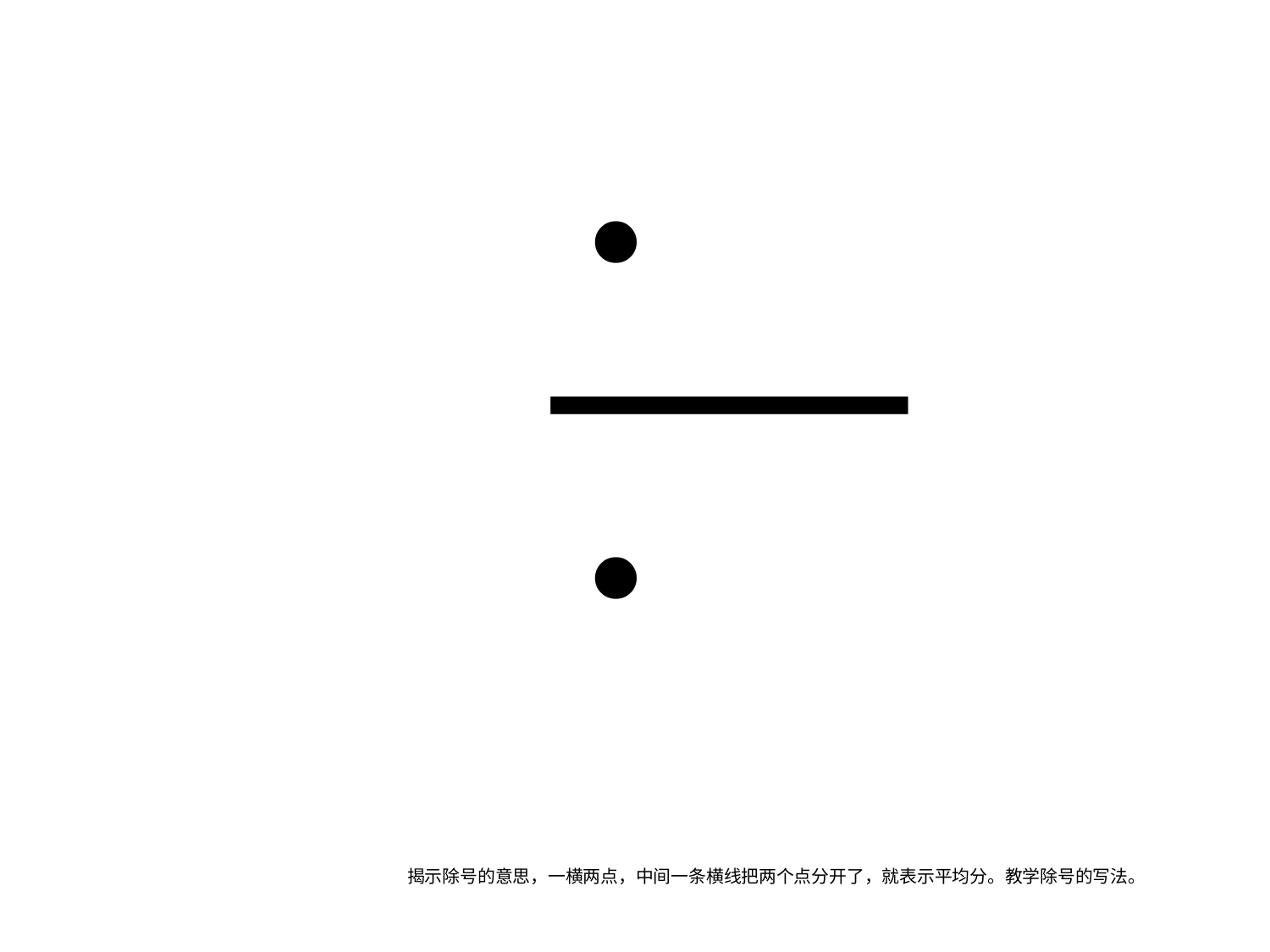

·
—
·
揭示除号的意思，一横两点，中间一条横线把两个点分开了，就表示平均分。教学除号的写法。